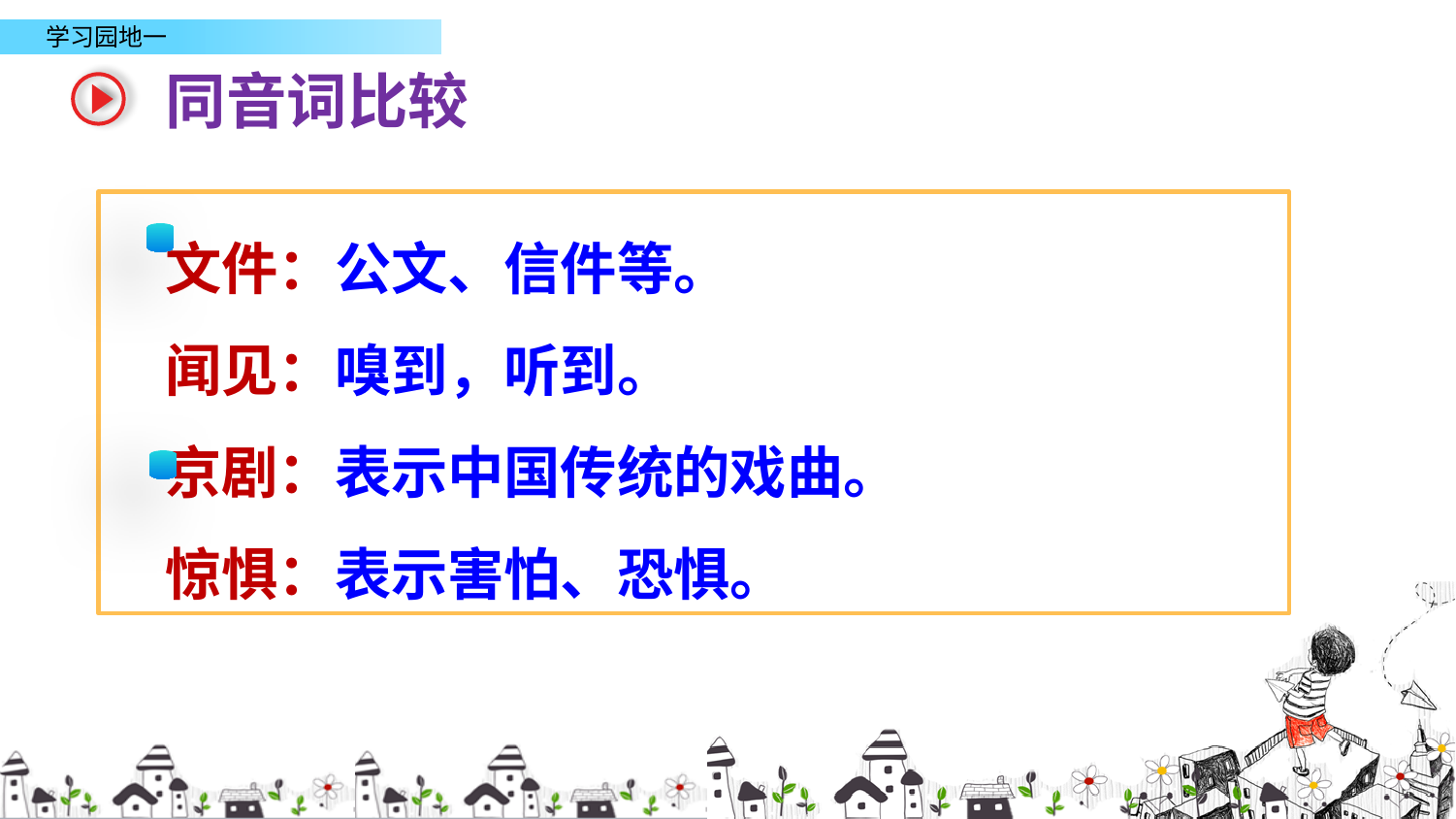

同音词比较

   文件：公文、信件等。
   闻见：嗅到，听到。
   京剧：表示中国传统的戏曲。
   惊惧：表示害怕、恐惧。